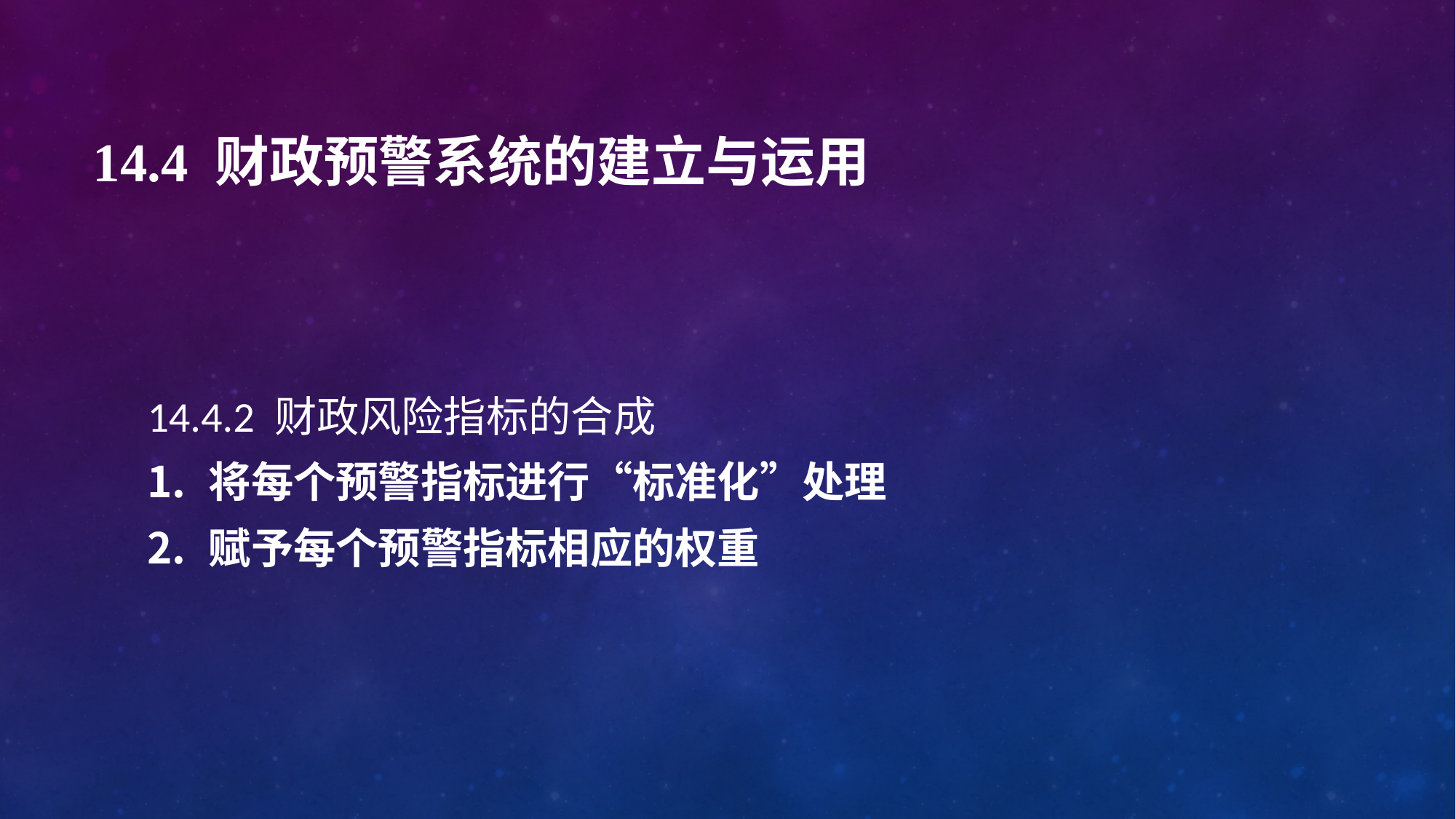

# 14.4 财政预警系统的建立与运用
14.4.2 财政风险指标的合成
将每个预警指标进行“标准化”处理
赋予每个预警指标相应的权重